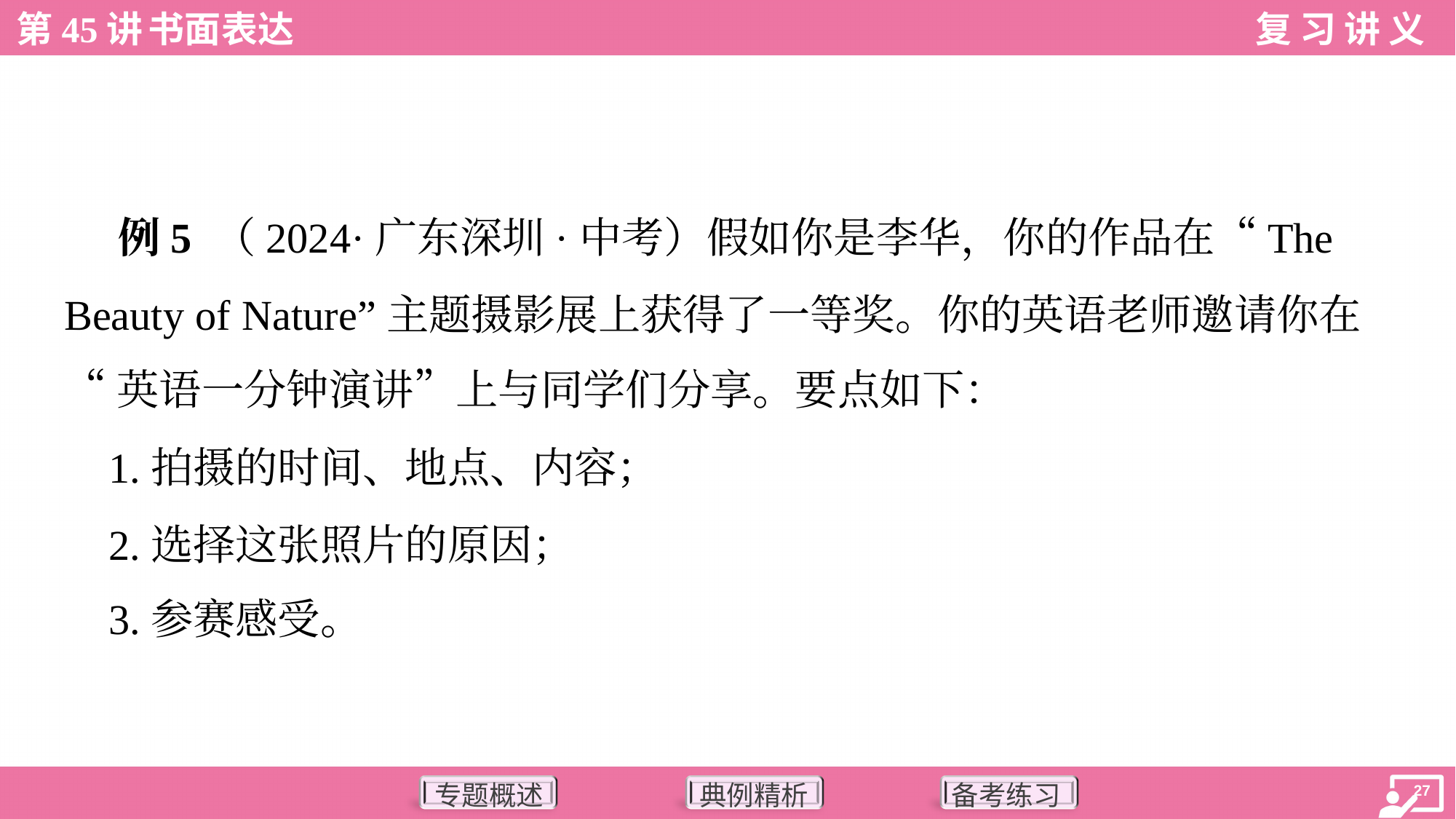

例5 （2024·广东深圳·中考）假如你是李华，你的作品在“The
Beauty of Nature”主题摄影展上获得了一等奖。你的英语老师邀请你在
“英语一分钟演讲”上与同学们分享。要点如下：
    1.拍摄的时间、地点、内容；
    2.选择这张照片的原因；
    3.参赛感受。